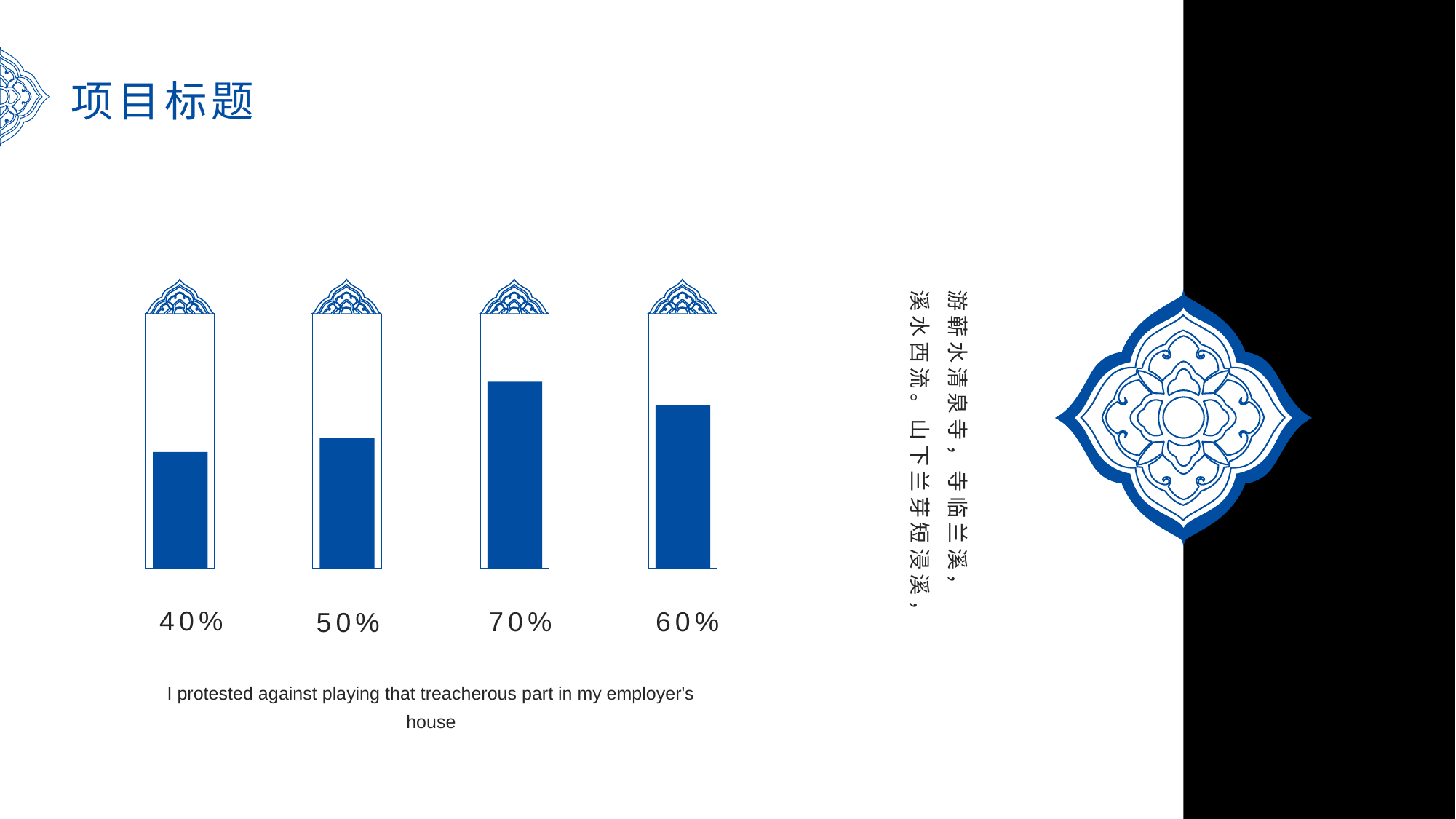

项目标题

游蕲水清泉寺，寺临兰溪，
溪水西流。山下兰芽短浸溪，

40%
70%
60%
50%
I protested against playing that treacherous part in my employer's house